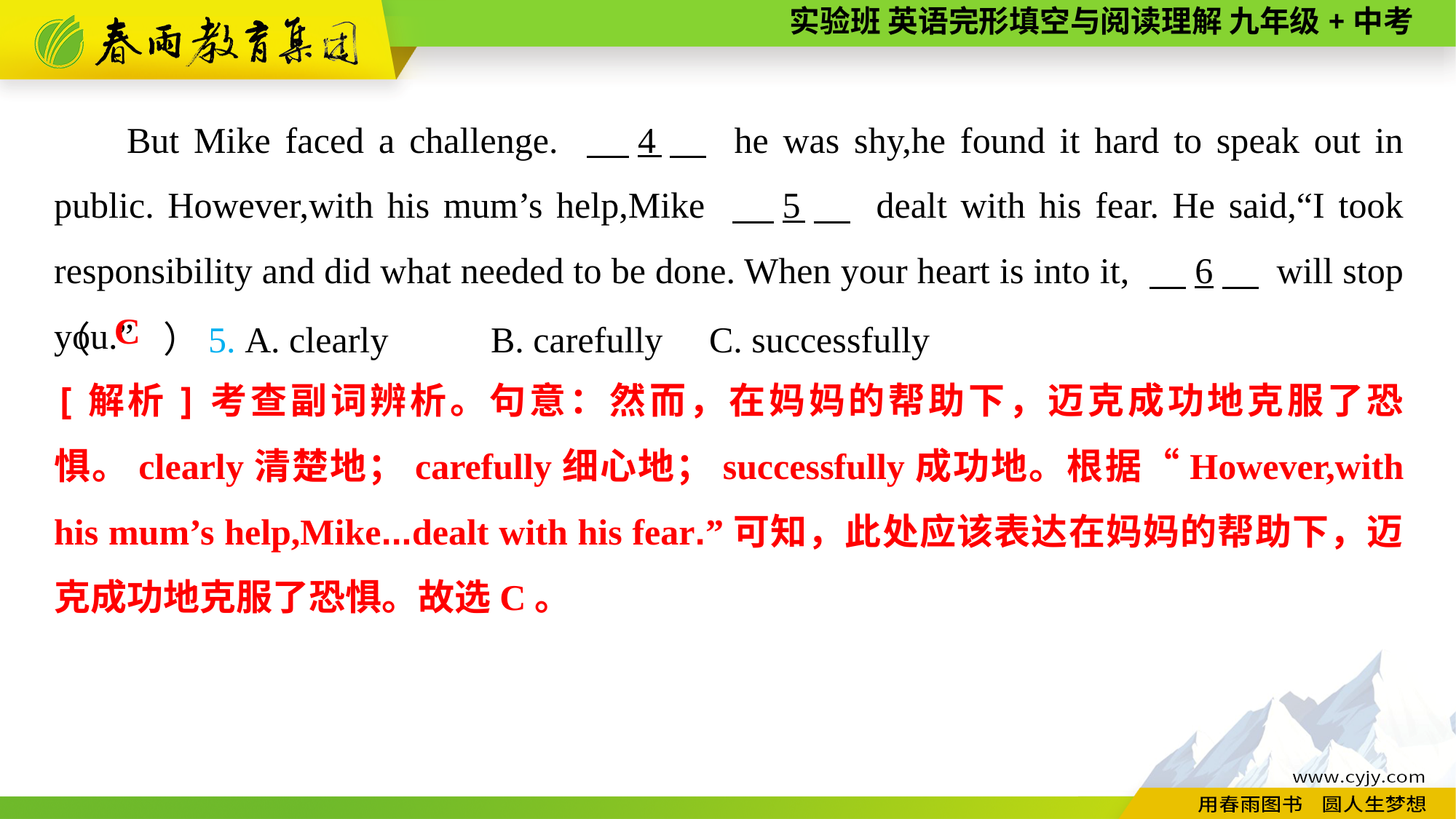

But Mike faced a challenge. 　4　 he was shy,he found it hard to speak out in public. However,with his mum’s help,Mike 　5　 dealt with his fear. He said,“I took responsibility and did what needed to be done. When your heart is into it, 　6　 will stop you.”
（　　）5. A. clearly	B. carefully	C. successfully
C
[解析]考查副词辨析。句意：然而，在妈妈的帮助下，迈克成功地克服了恐惧。clearly清楚地；carefully细心地；successfully成功地。根据“However,with his mum’s help,Mike...dealt with his fear.”可知，此处应该表达在妈妈的帮助下，迈克成功地克服了恐惧。故选C。